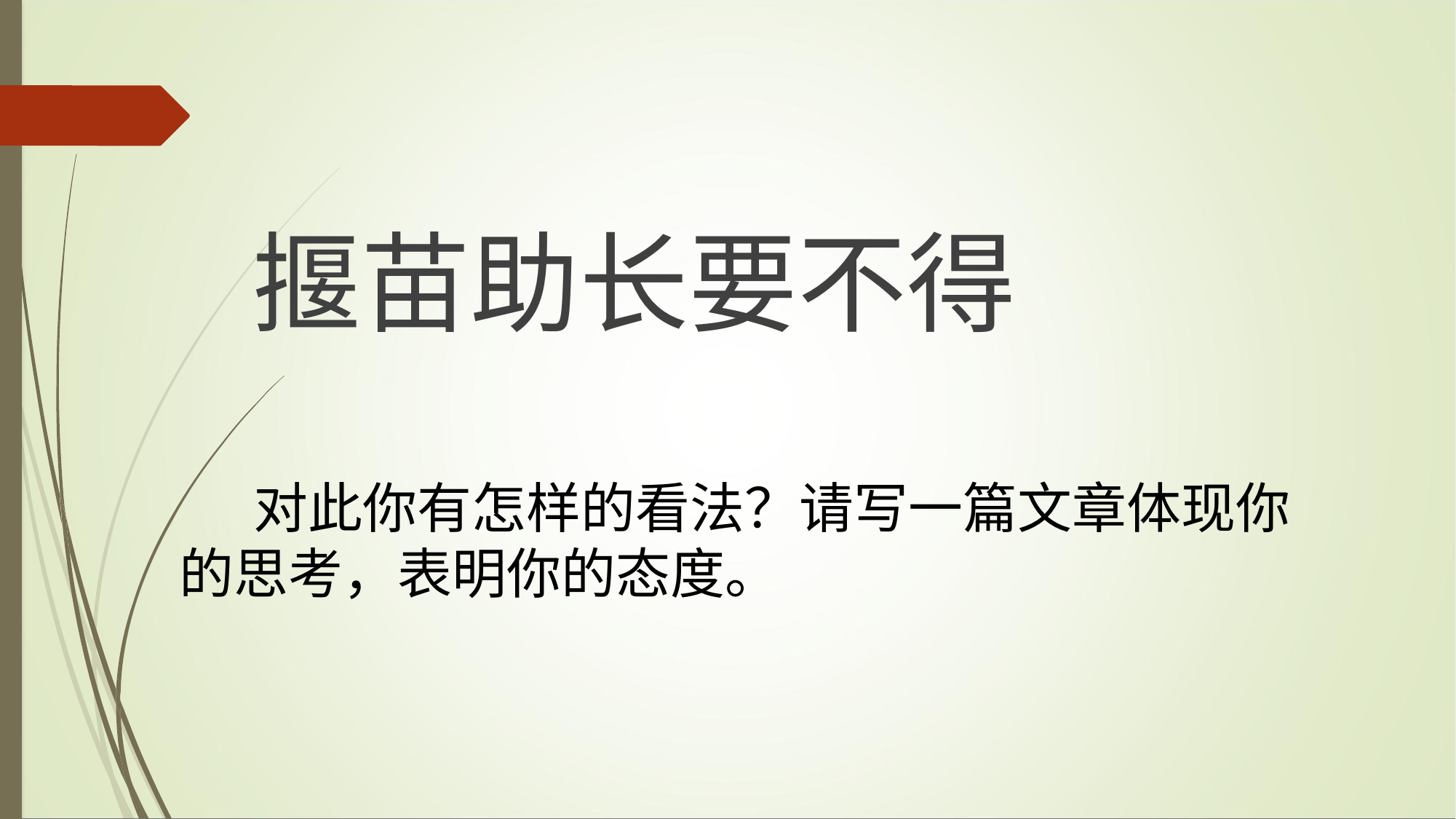

揠苗助长要不得
     对此你有怎样的看法？请写一篇文章体现你的思考，表明你的态度。